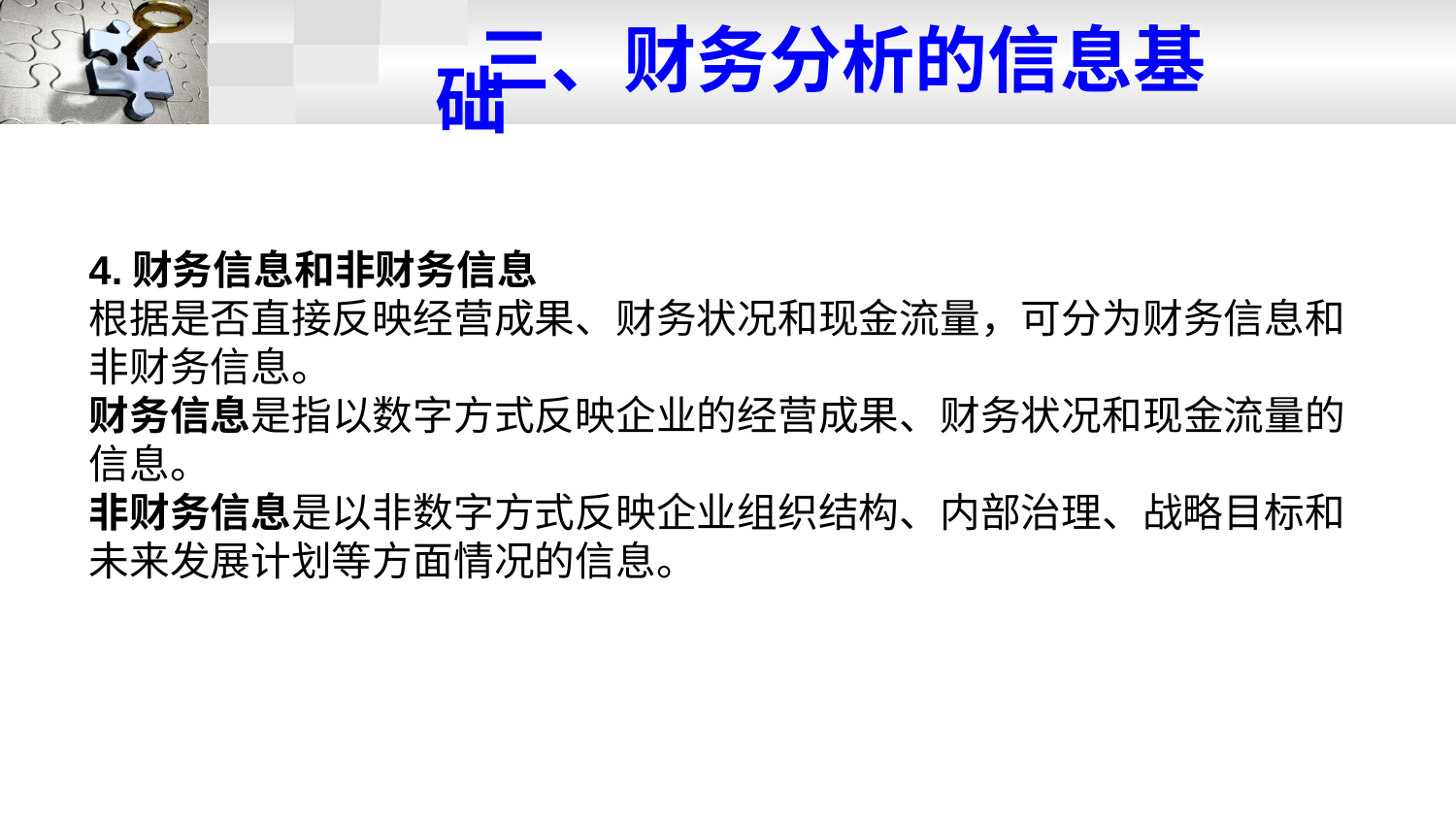

三、财务分析的信息基础
4.财务信息和非财务信息
根据是否直接反映经营成果、财务状况和现金流量，可分为财务信息和非财务信息。
财务信息是指以数字方式反映企业的经营成果、财务状况和现金流量的信息。
非财务信息是以非数字方式反映企业组织结构、内部治理、战略目标和未来发展计划等方面情况的信息。